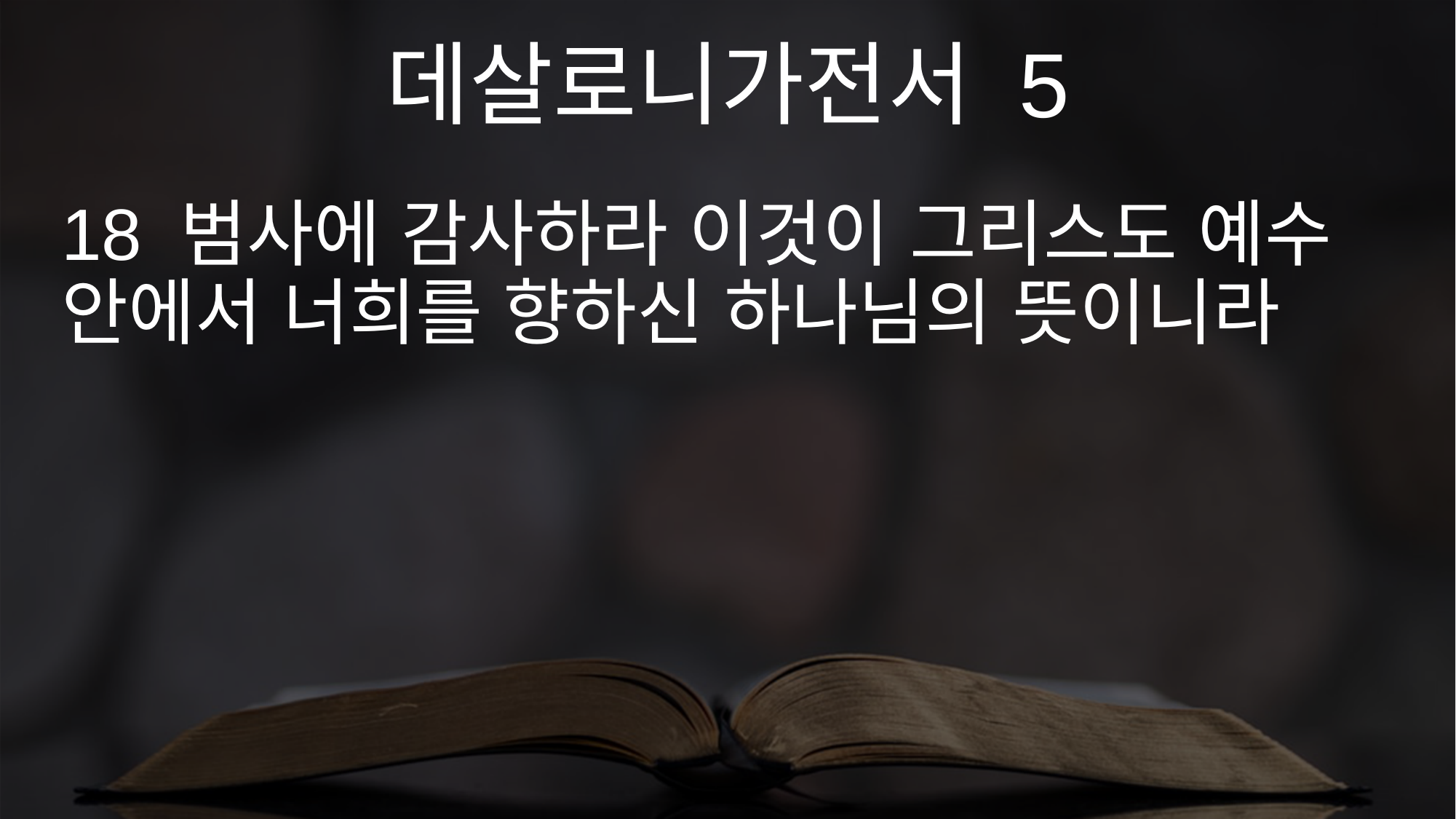

데살로니가전서 5
18 범사에 감사하라 이것이 그리스도 예수 안에서 너희를 향하신 하나님의 뜻이니라